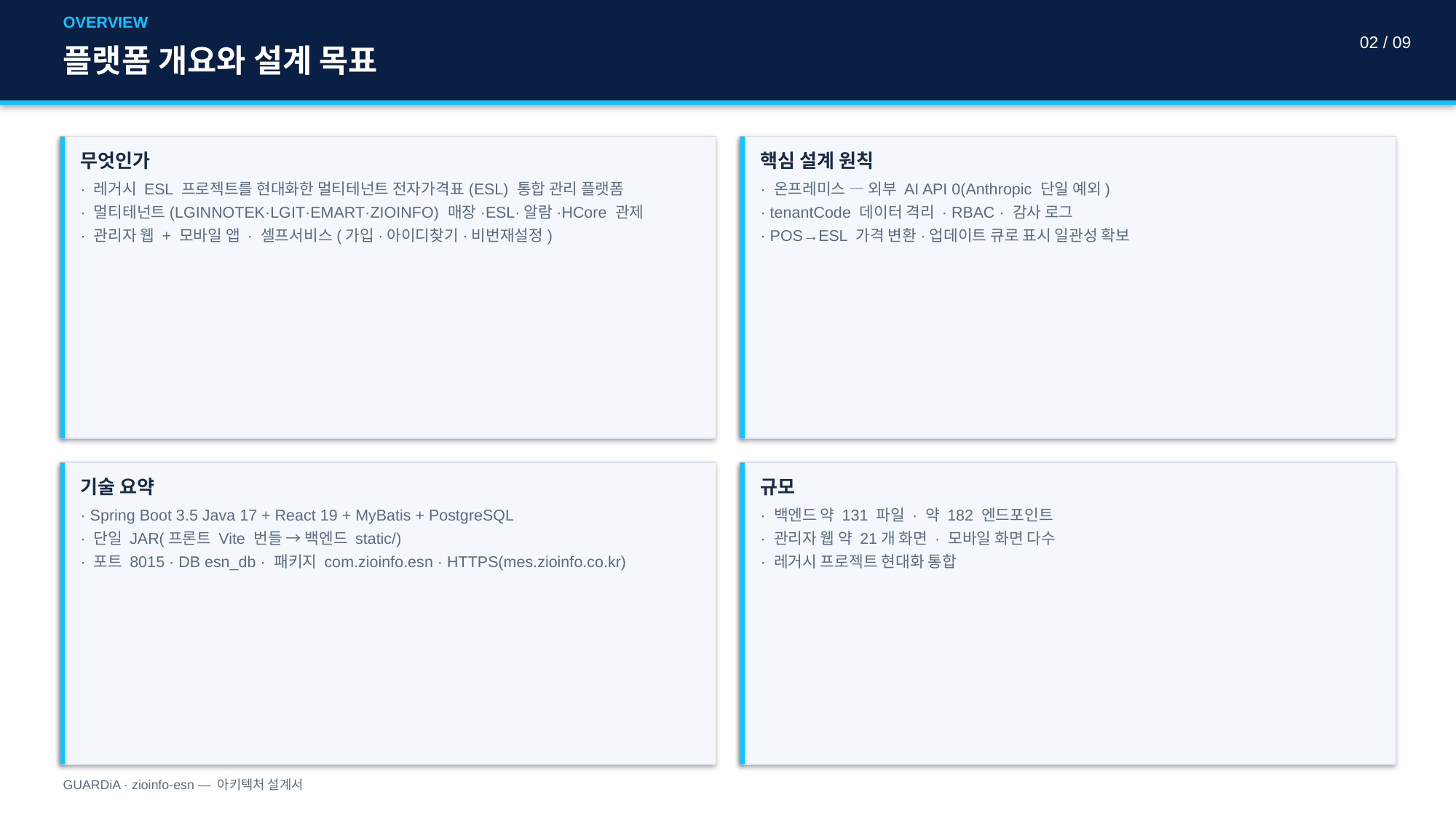

OVERVIEW
02 / 09
플랫폼 개요와 설계 목표

무엇인가
· 레거시 ESL 프로젝트를 현대화한 멀티테넌트 전자가격표(ESL) 통합 관리 플랫폼
· 멀티테넌트(LGINNOTEK·LGIT·EMART·ZIOINFO) 매장·ESL·알람·HCore 관제
· 관리자 웹 + 모바일 앱 · 셀프서비스(가입·아이디찾기·비번재설정)
핵심 설계 원칙
· 온프레미스 — 외부 AI API 0(Anthropic 단일 예외)
· tenantCode 데이터 격리 · RBAC · 감사 로그
· POS→ESL 가격 변환·업데이트 큐로 표시 일관성 확보

기술 요약
· Spring Boot 3.5 Java 17 + React 19 + MyBatis + PostgreSQL
· 단일 JAR(프론트 Vite 번들 → 백엔드 static/)
· 포트 8015 · DB esn_db · 패키지 com.zioinfo.esn · HTTPS(mes.zioinfo.co.kr)
규모
· 백엔드 약 131 파일 · 약 182 엔드포인트
· 관리자 웹 약 21개 화면 · 모바일 화면 다수
· 레거시 프로젝트 현대화 통합
GUARDiA · zioinfo-esn — 아키텍처 설계서